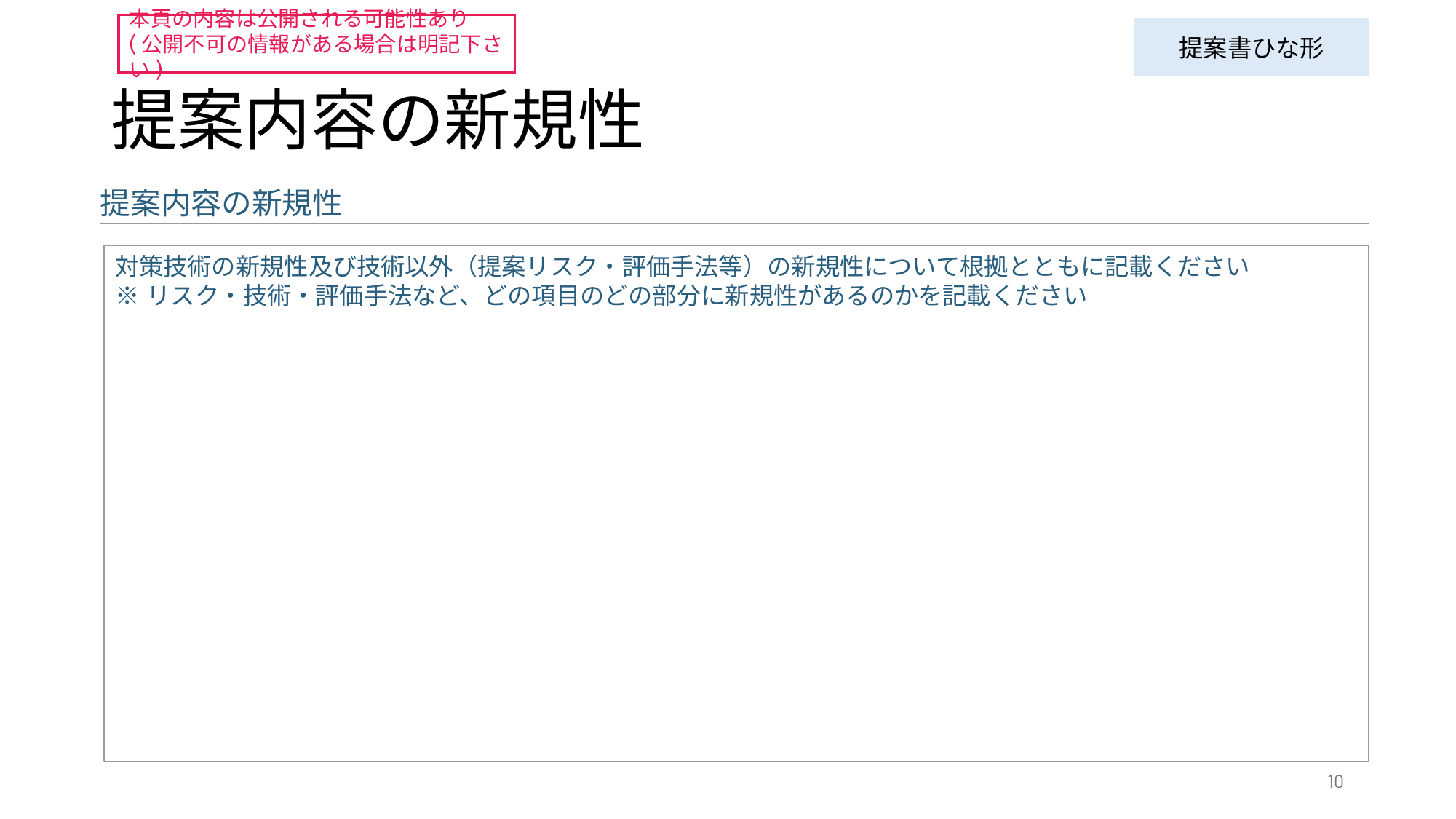

本頁の内容は公開される可能性あり
(公開不可の情報がある場合は明記下さい)
提案書ひな形
# 提案内容の新規性
提案内容の新規性
対策技術の新規性及び技術以外（提案リスク・評価手法等）の新規性について根拠とともに記載ください
※	リスク・技術・評価手法など、どの項目のどの部分に新規性があるのかを記載ください